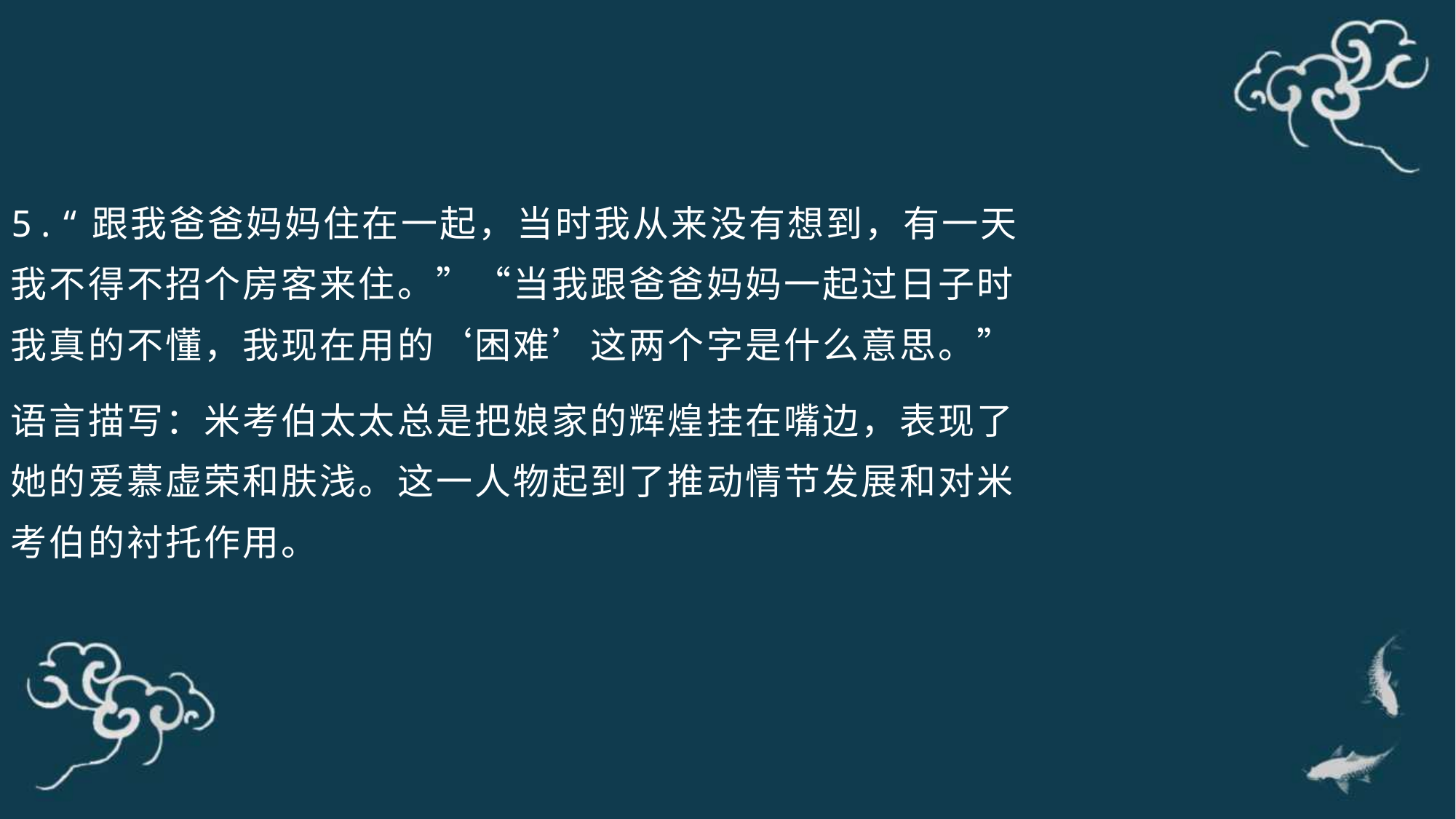

5.“跟我爸爸妈妈住在一起，当时我从来没有想到，有一天我不得不招个房客来住。”“当我跟爸爸妈妈一起过日子时我真的不懂，我现在用的‘困难’这两个字是什么意思。”
语言描写：米考伯太太总是把娘家的辉煌挂在嘴边，表现了她的爱慕虚荣和肤浅。这一人物起到了推动情节发展和对米考伯的衬托作用。